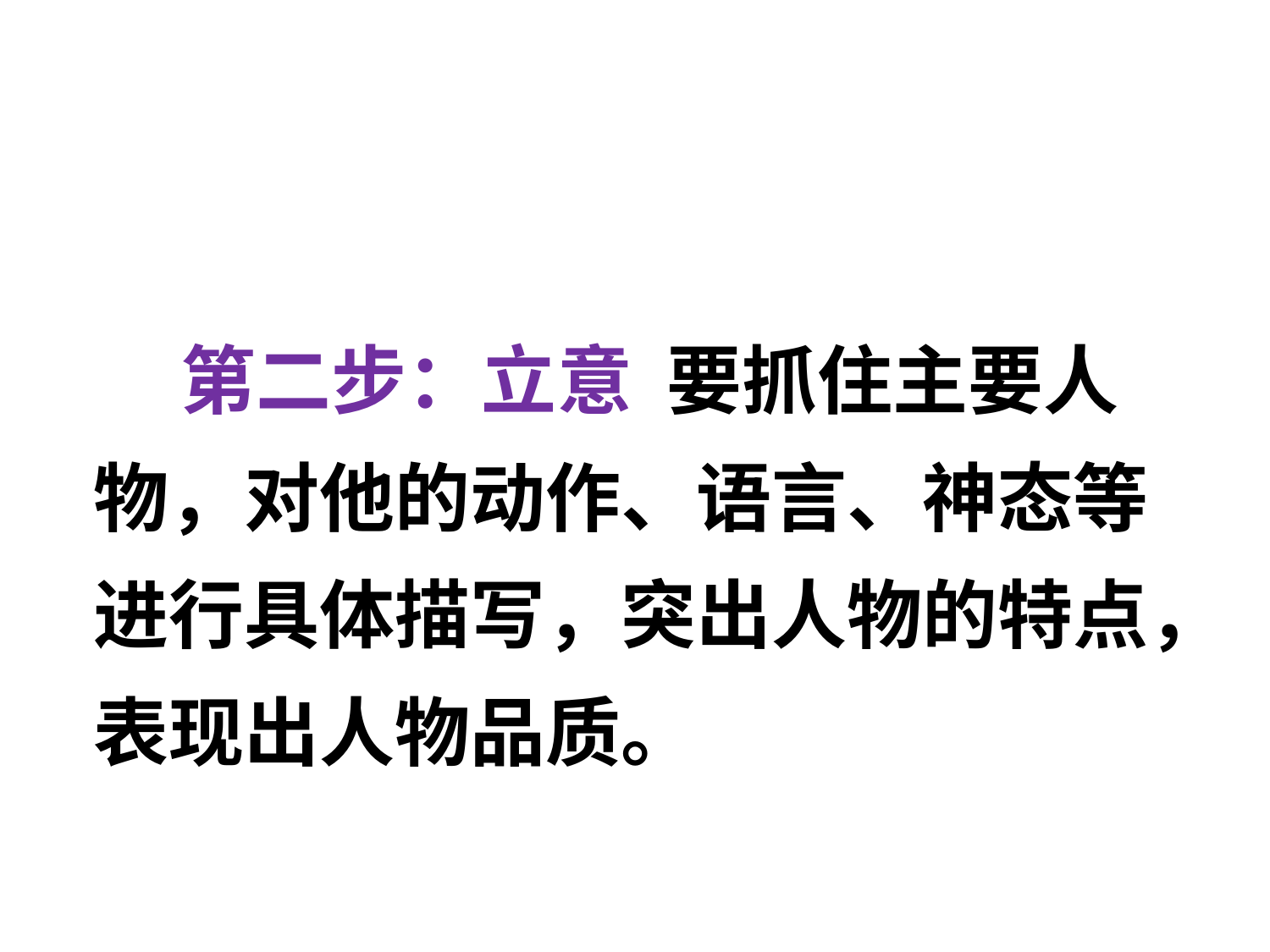

第二步：立意  要抓住主要人物，对他的动作、语言、神态等进行具体描写，突出人物的特点，表现出人物品质。